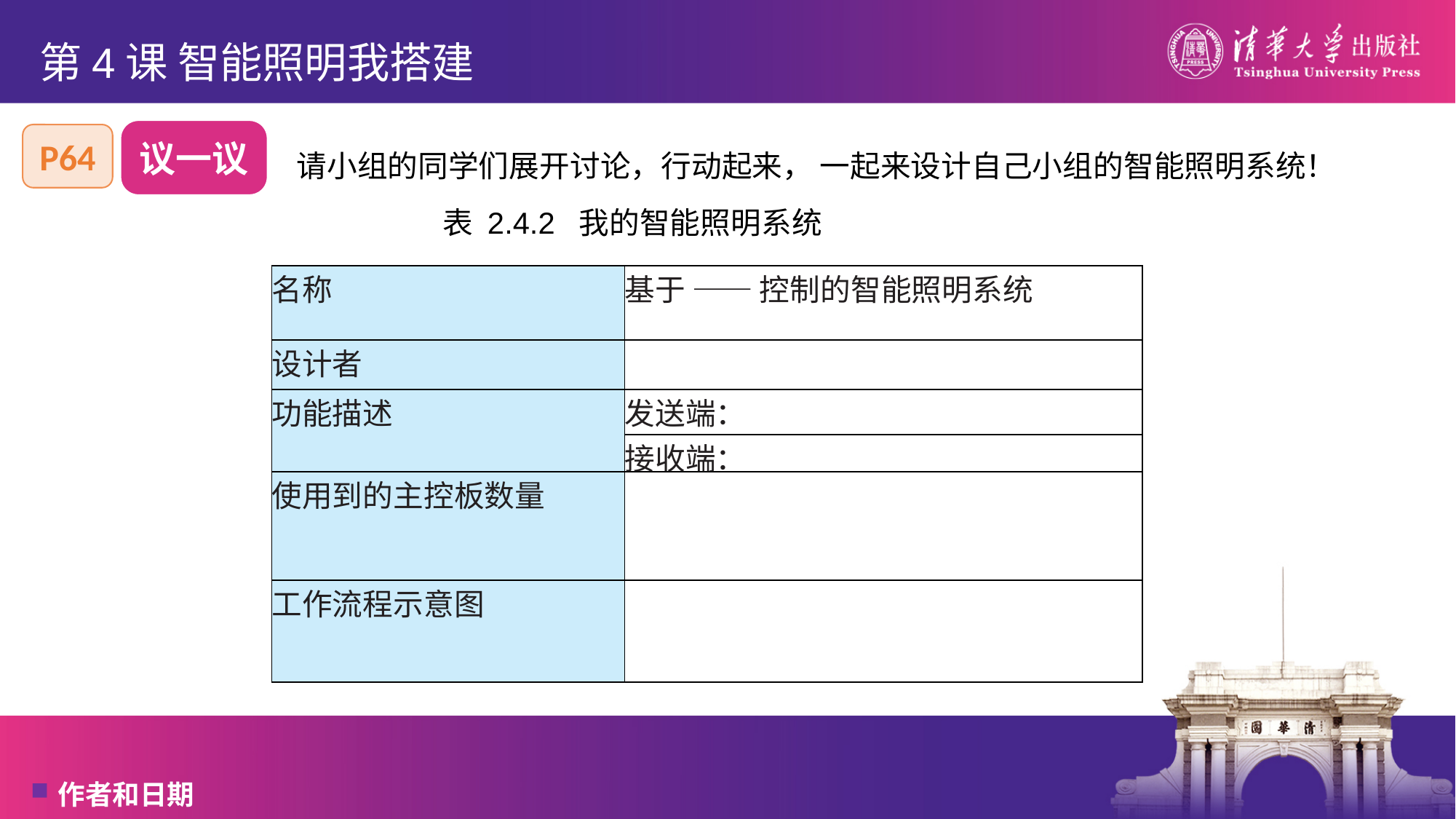

第4课 智能照明我搭建
请小组的同学们展开讨论，行动起来， 一起来设计自己小组的智能照明系统！
议一议
P64
表 2.4.2  我的智能照明系统
| 名称 | 基于 —— 控制的智能照明系统 |
| --- | --- |
| 设计者 |  |
| 功能描述 | 发送端： |
|  | 接收端： |
| 使用到的主控板数量 |  |
| 工作流程示意图 |  |
作者和日期